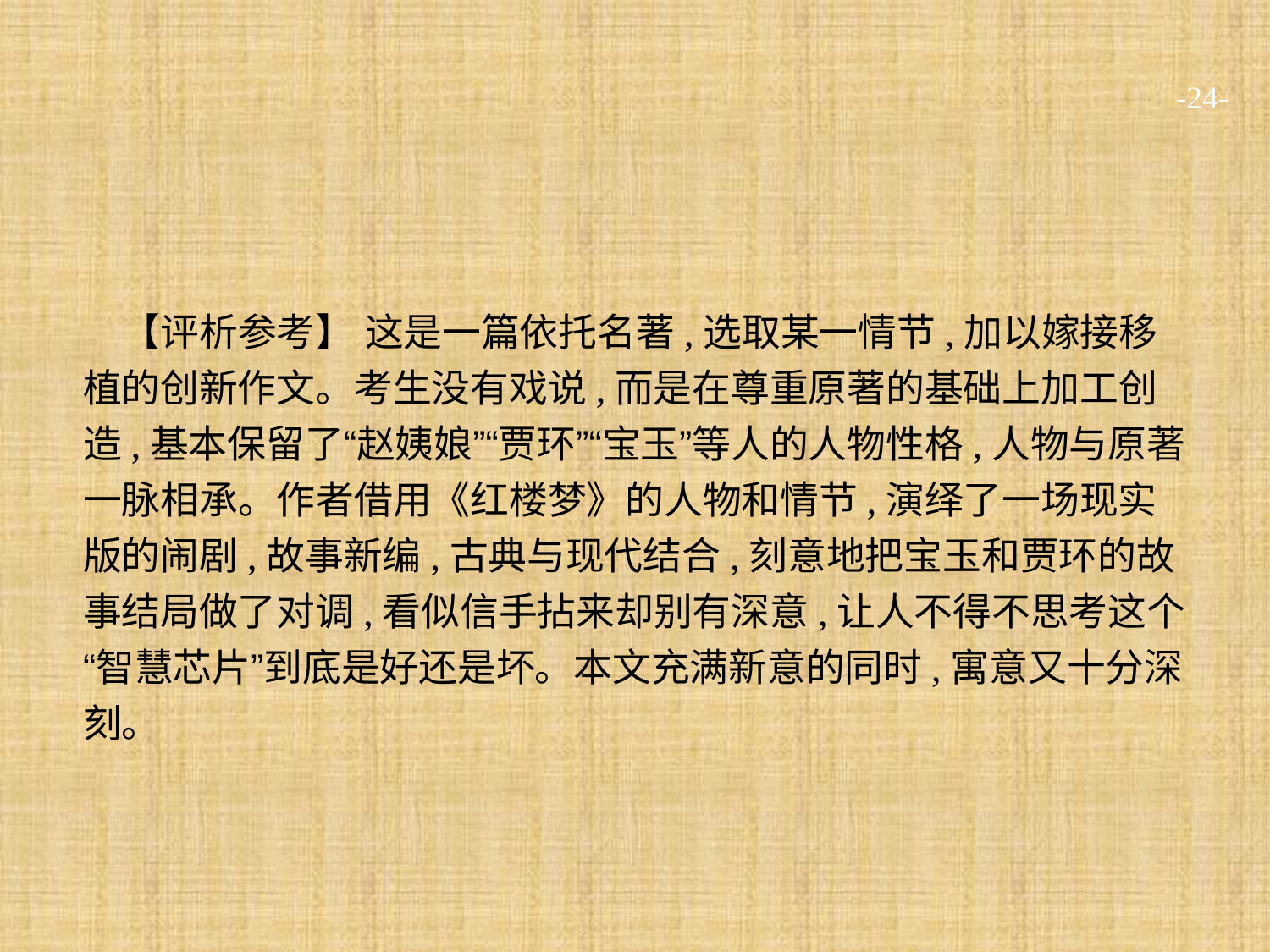

-24-
【评析参考】 这是一篇依托名著,选取某一情节,加以嫁接移植的创新作文。考生没有戏说,而是在尊重原著的基础上加工创造,基本保留了“赵姨娘”“贾环”“宝玉”等人的人物性格,人物与原著一脉相承。作者借用《红楼梦》的人物和情节,演绎了一场现实版的闹剧,故事新编,古典与现代结合,刻意地把宝玉和贾环的故事结局做了对调,看似信手拈来却别有深意,让人不得不思考这个“智慧芯片”到底是好还是坏。本文充满新意的同时,寓意又十分深刻。